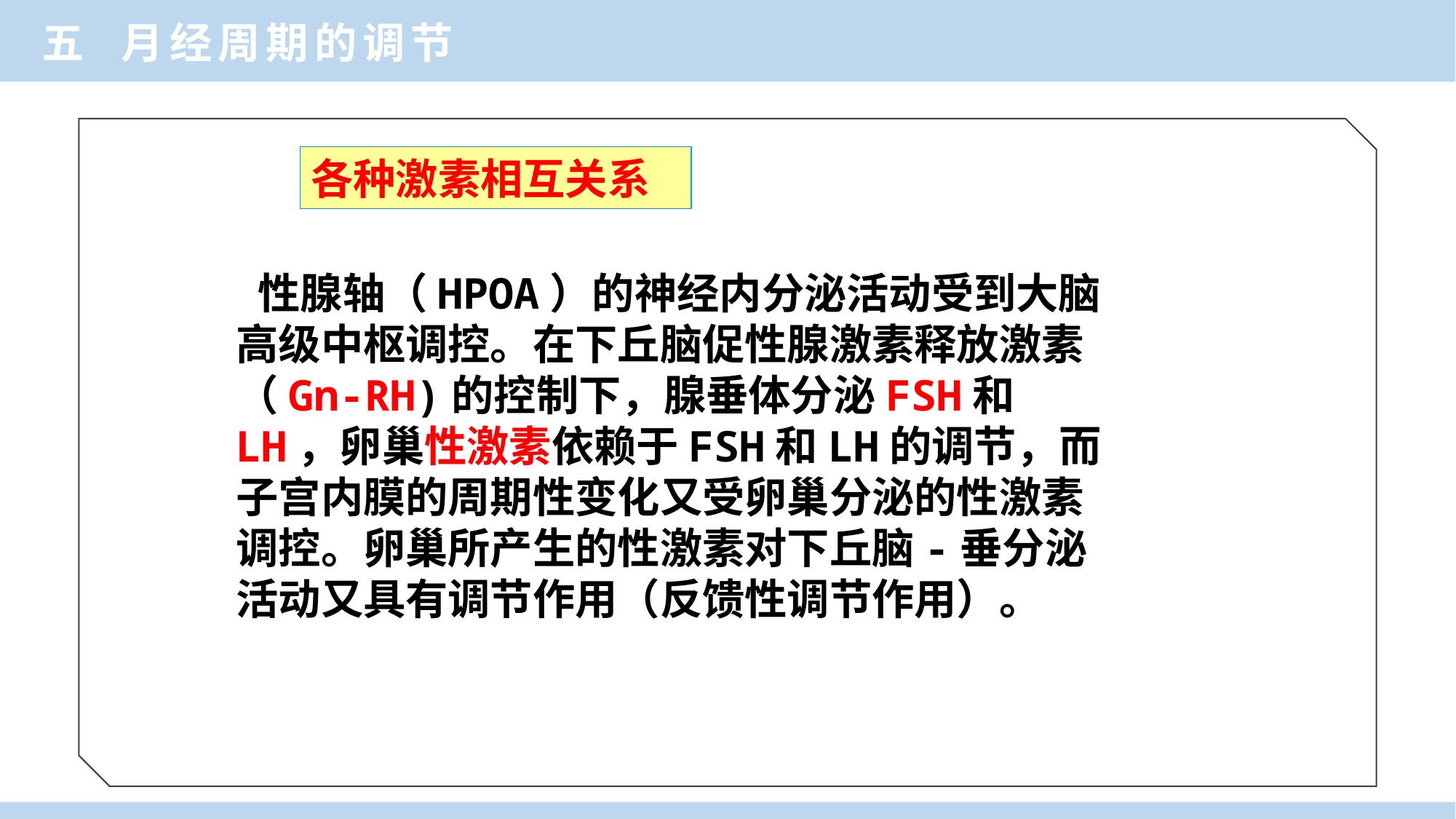

五  月经周期的调节

各种激素相互关系
      性腺轴（HPOA）的神经内分泌活动受到大脑高级中枢调控。在下丘脑促性腺激素释放激素（Gn-RH)的控制下，腺垂体分泌FSH和LH，卵巢性激素依赖于FSH和LH的调节，而子宫内膜的周期性变化又受卵巢分泌的性激素调控。卵巢所产生的性激素对下丘脑-垂分泌活动又具有调节作用（反馈性调节作用）。